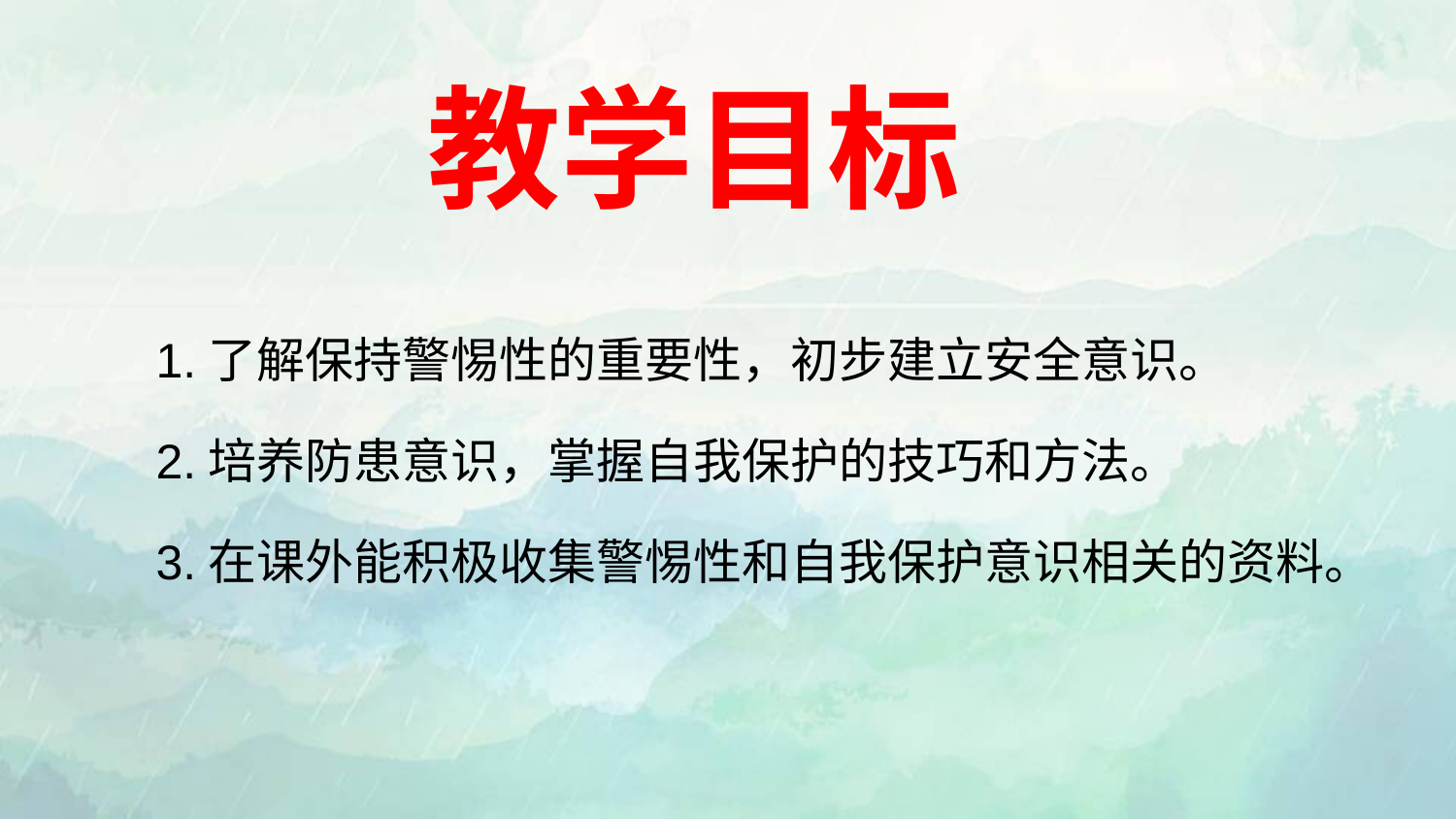

# 教学目标
1.了解保持警惕性的重要性，初步建立安全意识。
2.培养防患意识，掌握自我保护的技巧和方法。
3.在课外能积极收集警惕性和自我保护意识相关的资料。